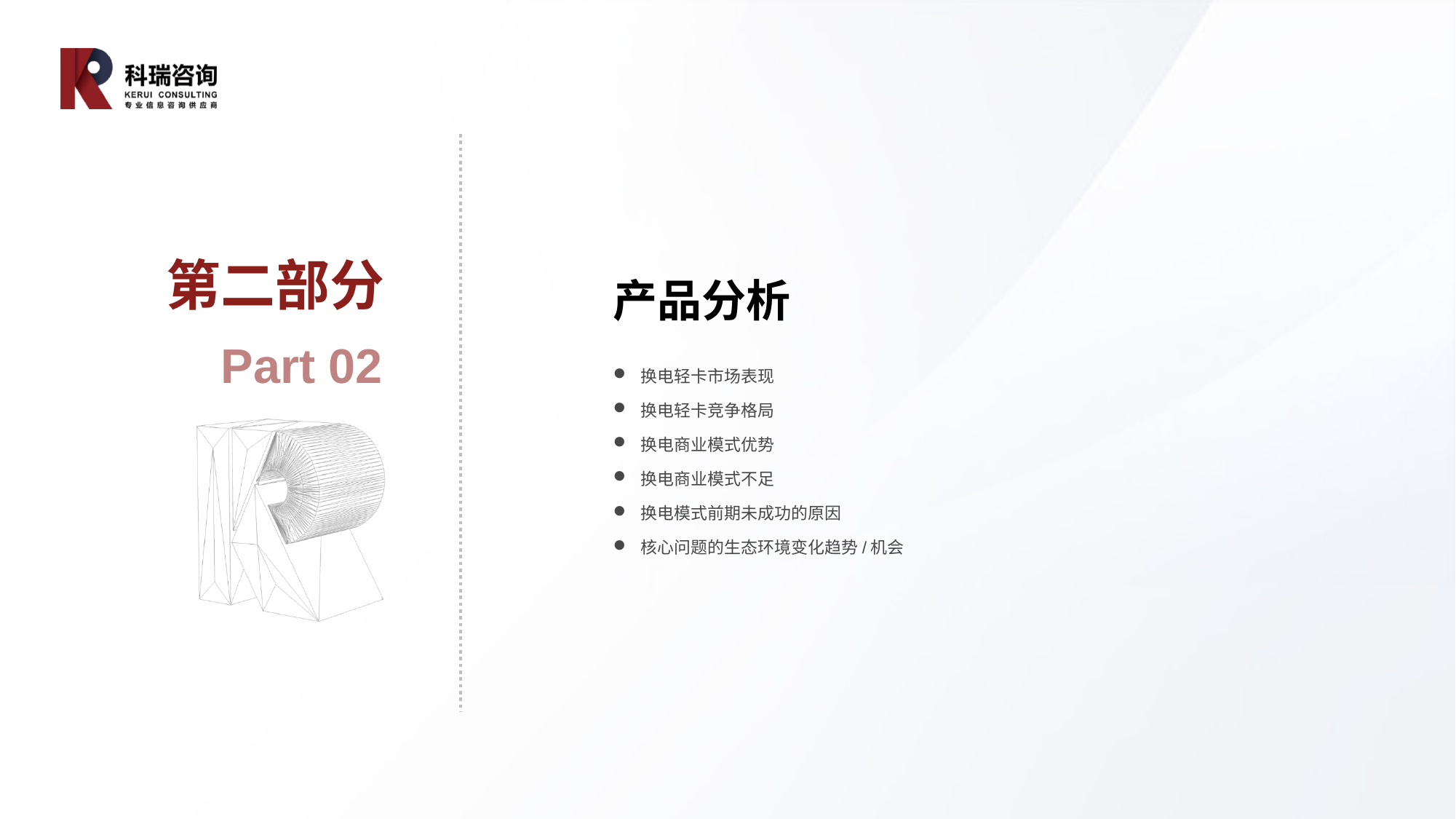

第二部分
产品分析
Part 02
换电轻卡市场表现
换电轻卡竞争格局
换电商业模式优势
换电商业模式不足
换电模式前期未成功的原因
核心问题的生态环境变化趋势/机会